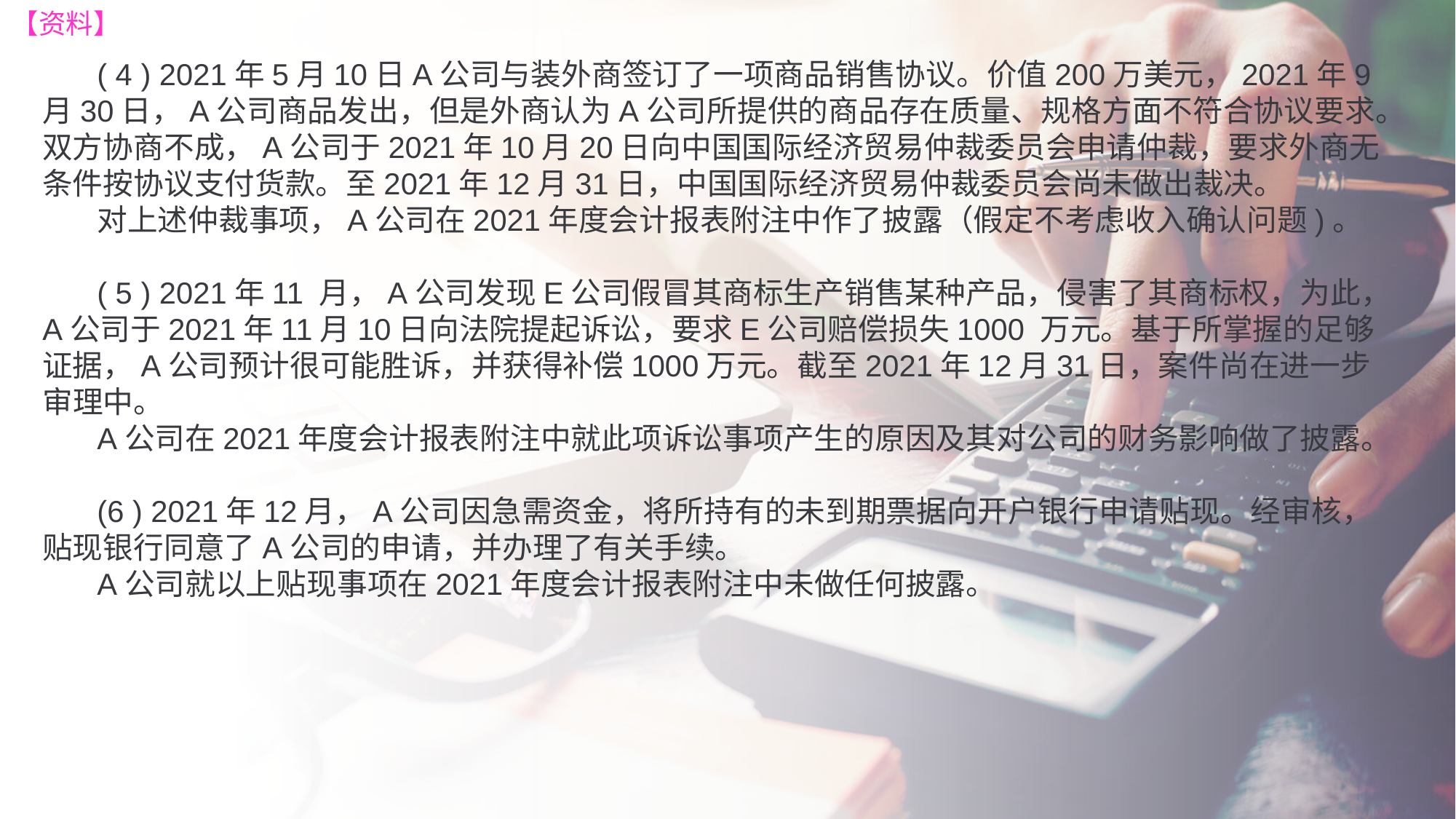

【资料】
( 4 ) 2021年5月10日A公司与装外商签订了一项商品销售协议。价值200万美元，2021年9月30日，A公司商品发出，但是外商认为A公司所提供的商品存在质量、规格方面不符合协议要求。双方协商不成，A公司于2021年10月20日向中国国际经济贸易仲裁委员会申请仲裁，要求外商无条件按协议支付货款。至2021年12月31日，中国国际经济贸易仲裁委员会尚未做出裁决。
对上述仲裁事项，A公司在2021年度会计报表附注中作了披露（假定不考虑收入确认问题)。

( 5 ) 2021年11 月，A公司发现E公司假冒其商标生产销售某种产品，侵害了其商标权，为此，A公司于2021年11月10日向法院提起诉讼，要求E公司赔偿损失1000 万元。基于所掌握的足够证据，A公司预计很可能胜诉，并获得补偿1000万元。截至2021年12月31日，案件尚在进一步审理中。
A公司在2021年度会计报表附注中就此项诉讼事项产生的原因及其对公司的财务影响做了披露。

(6 ) 2021年12月，A公司因急需资金，将所持有的未到期票据向开户银行申请贴现。经审核，贴现银行同意了A公司的申请，并办理了有关手续。
A公司就以上贴现事项在2021年度会计报表附注中未做任何披露。